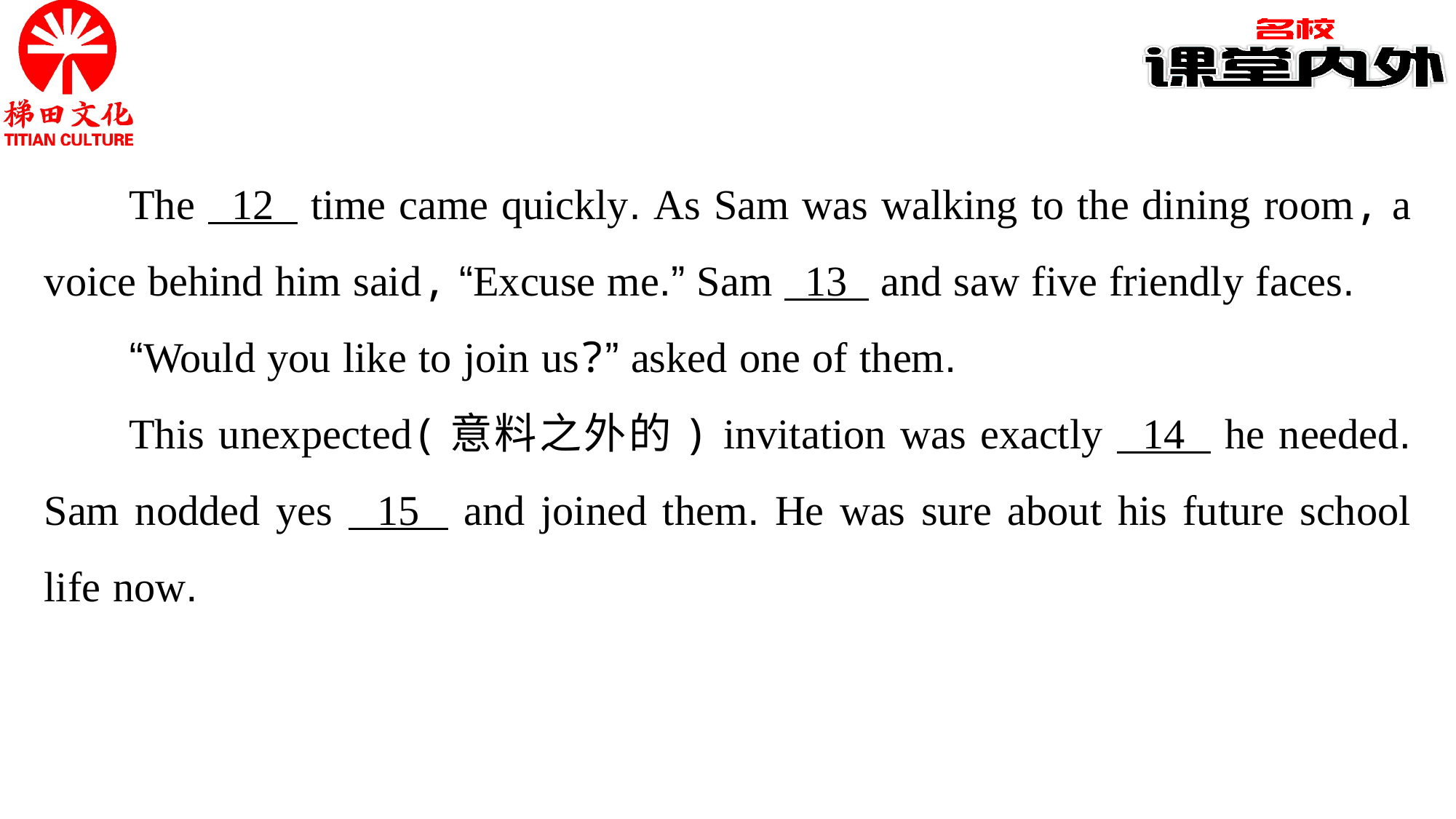

The   12   time came quickly. As Sam was walking to the dining room, a voice behind him said, “Excuse me.” Sam   13   and saw five friendly faces.
“Would you like to join us?” asked one of them.
This unexpected(意料之外的) invitation was exactly   14   he needed. Sam nodded yes   15   and joined them. He was sure about his future school life now.